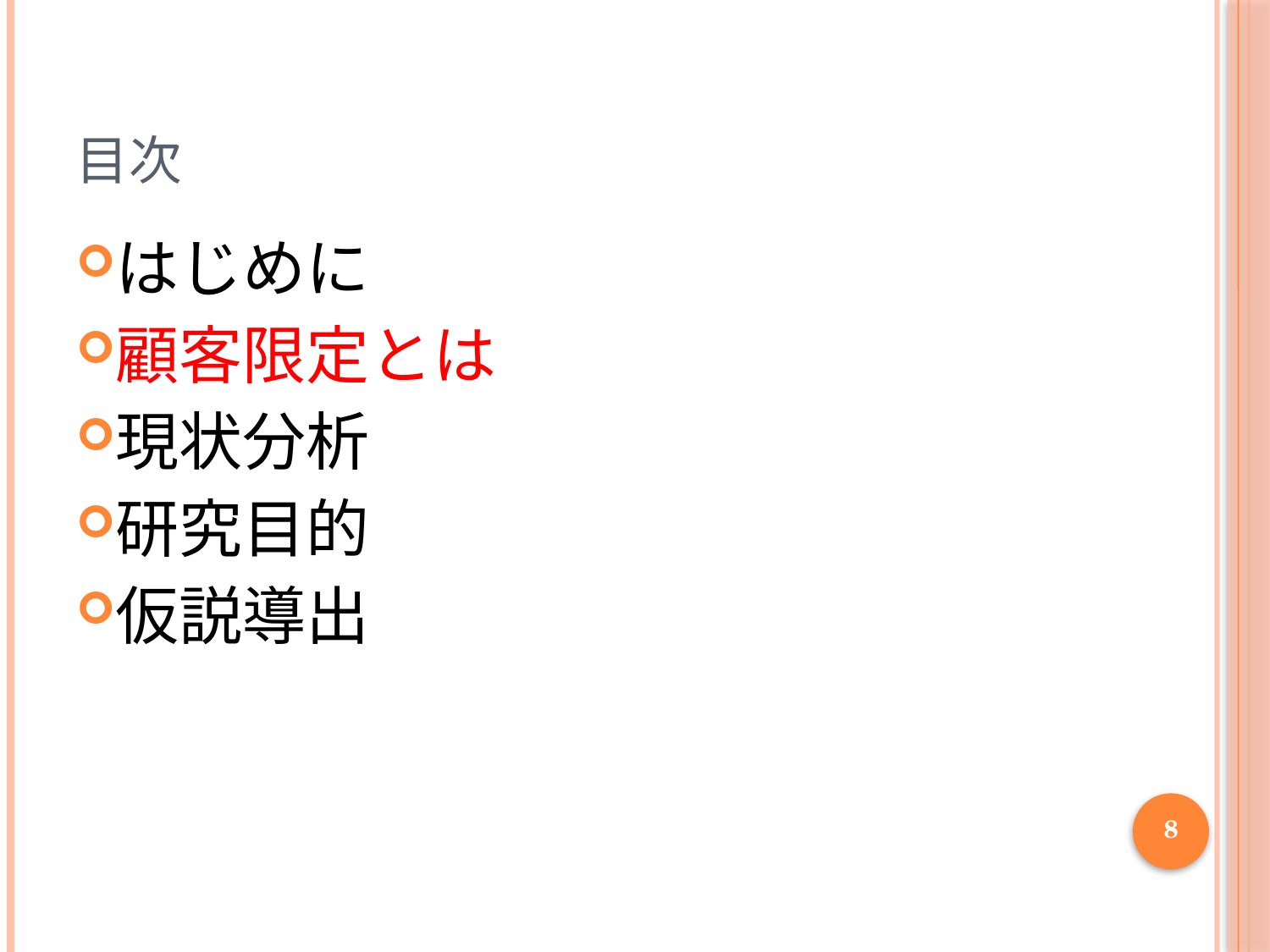

# 目次
はじめに
顧客限定とは
現状分析
研究目的
仮説導出

8